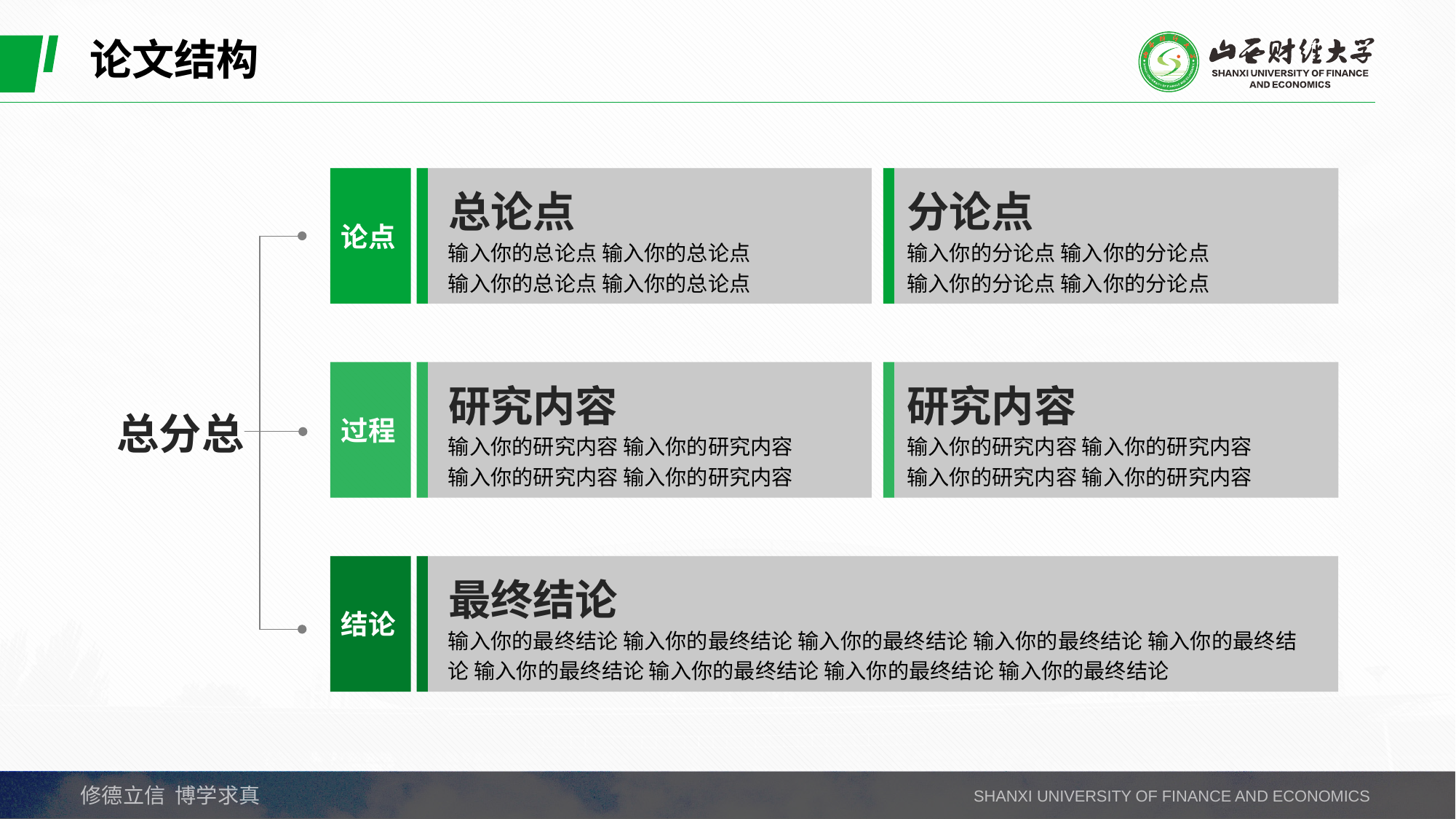

论文结构
论点

总论点
分论点
输入你的总论点 输入你的总论点
输入你的总论点 输入你的总论点
输入你的分论点 输入你的分论点
输入你的分论点 输入你的分论点
过程

研究内容
研究内容
总分总
输入你的研究内容 输入你的研究内容
输入你的研究内容 输入你的研究内容
输入你的研究内容 输入你的研究内容
输入你的研究内容 输入你的研究内容
结论

最终结论
输入你的最终结论 输入你的最终结论 输入你的最终结论 输入你的最终结论 输入你的最终结论 输入你的最终结论 输入你的最终结论 输入你的最终结论 输入你的最终结论